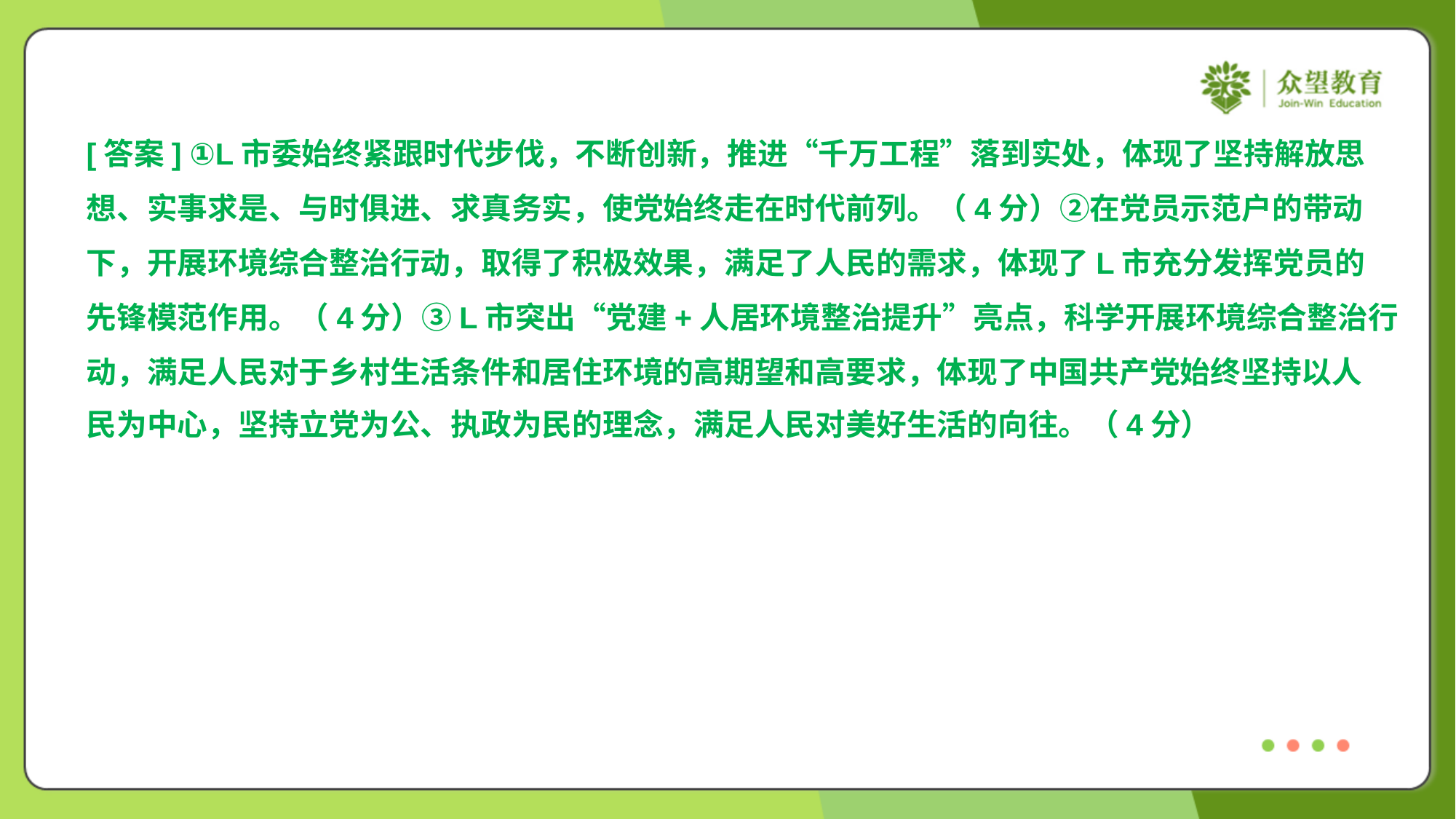

[答案] ①L市委始终紧跟时代步伐，不断创新，推进“千万工程”落到实处，体现了坚持解放思
想、实事求是、与时俱进、求真务实，使党始终走在时代前列。（4分）②在党员示范户的带动
下，开展环境综合整治行动，取得了积极效果，满足了人民的需求，体现了L市充分发挥党员的
先锋模范作用。（4分）③L市突出“党建+人居环境整治提升”亮点，科学开展环境综合整治行
动，满足人民对于乡村生活条件和居住环境的高期望和高要求，体现了中国共产党始终坚持以人
民为中心，坚持立党为公、执政为民的理念，满足人民对美好生活的向往。（4分）